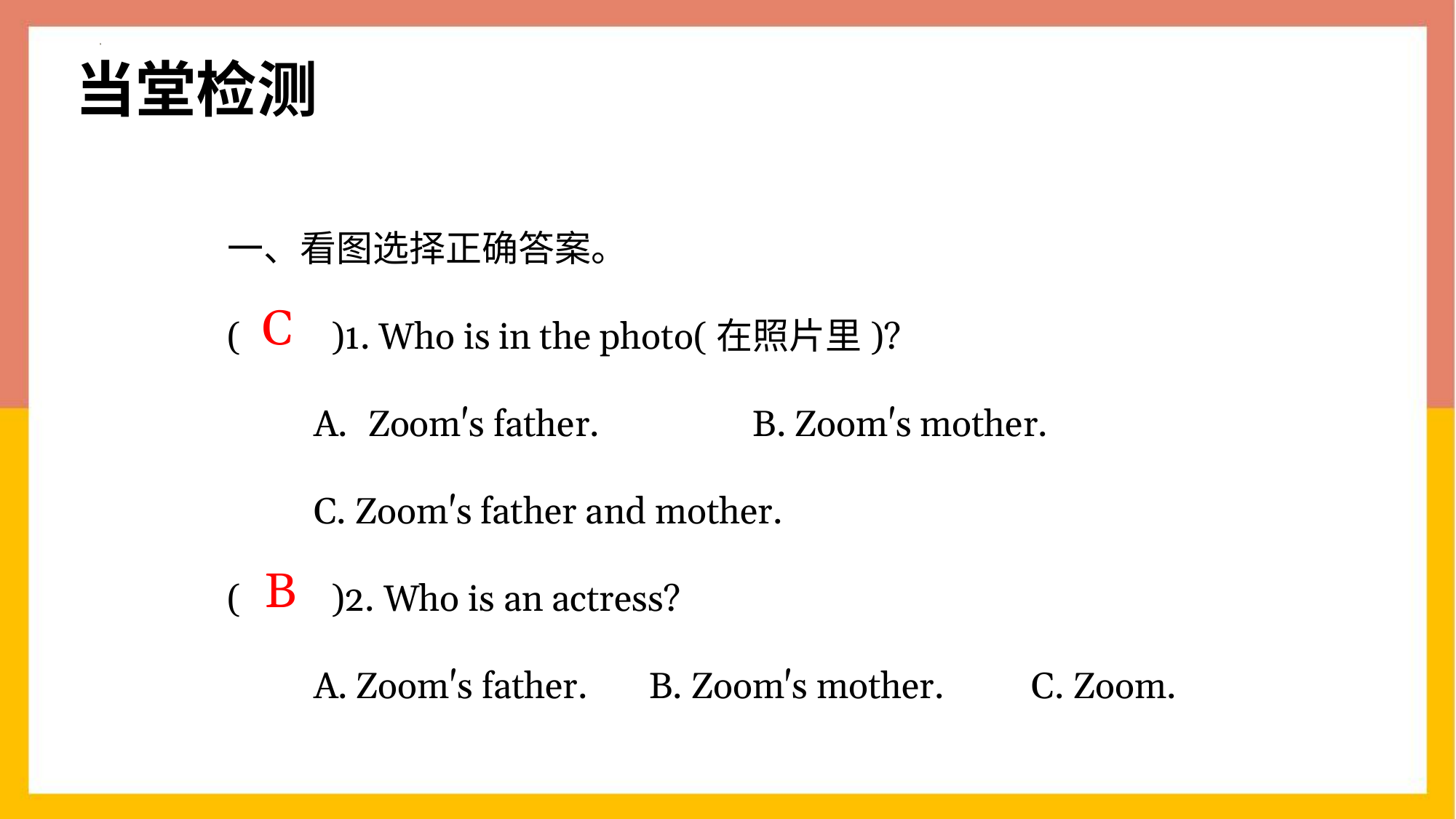

当堂检测
一、看图选择正确答案。
(　　)1. Who is in the photo(在照片里)?
Zoom's father.   　　　B. Zoom's mother.
C. Zoom's father and mother.
(　　)2. Who is an actress?
A. Zoom's father.       B. Zoom's mother.          C. Zoom.
C
B